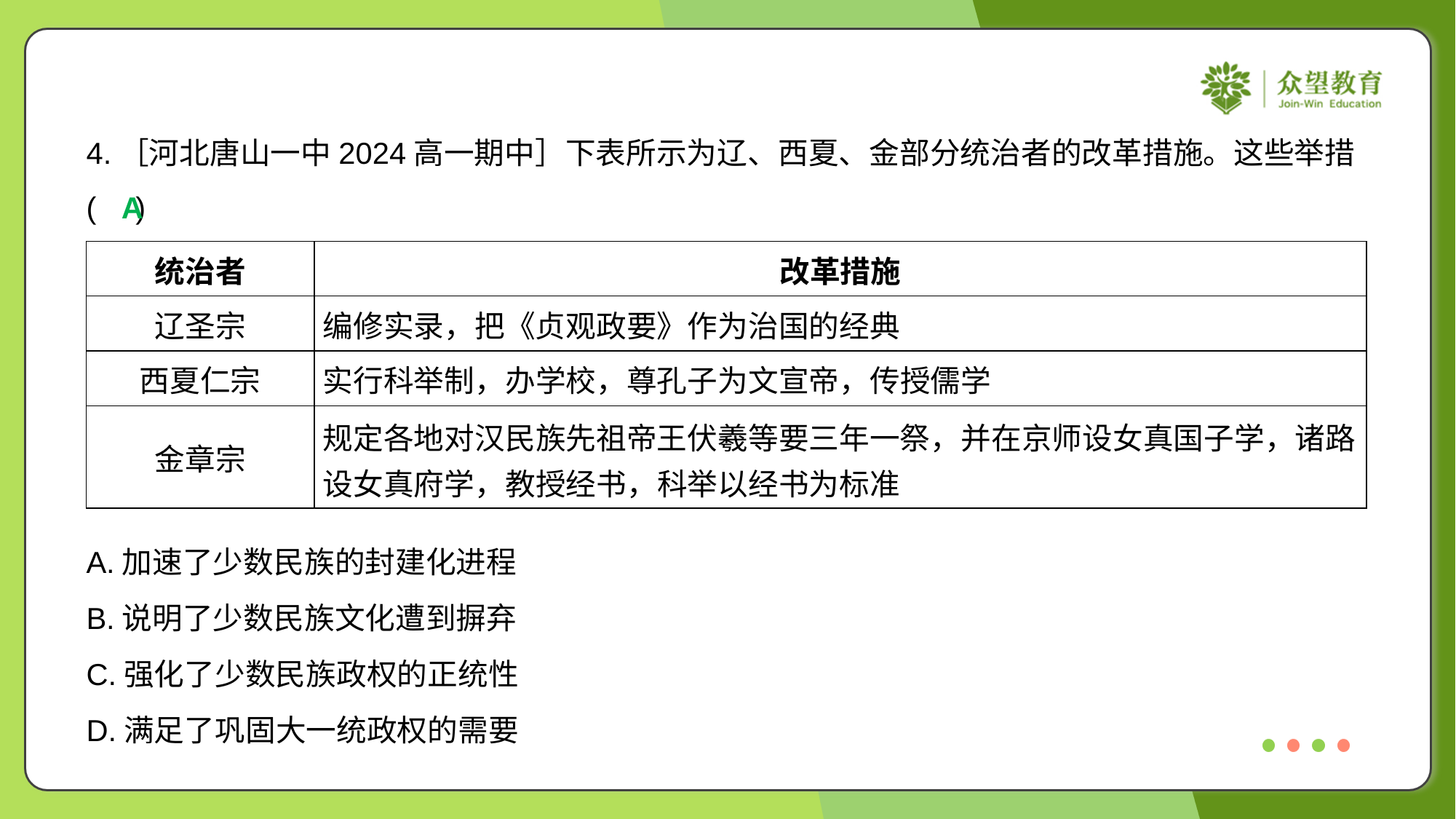

4.［河北唐山一中2024高一期中］下表所示为辽、西夏、金部分统治者的改革措施。这些举措
(     )
A
| 统治者 | 改革措施 |
| --- | --- |
| 辽圣宗 | 编修实录，把《贞观政要》作为治国的经典 |
| 西夏仁宗 | 实行科举制，办学校，尊孔子为文宣帝，传授儒学 |
| 金章宗 | 规定各地对汉民族先祖帝王伏羲等要三年一祭，并在京师设女真国子学，诸路 设女真府学，教授经书，科举以经书为标准 |
A.加速了少数民族的封建化进程
B.说明了少数民族文化遭到摒弃
C.强化了少数民族政权的正统性
D.满足了巩固大一统政权的需要